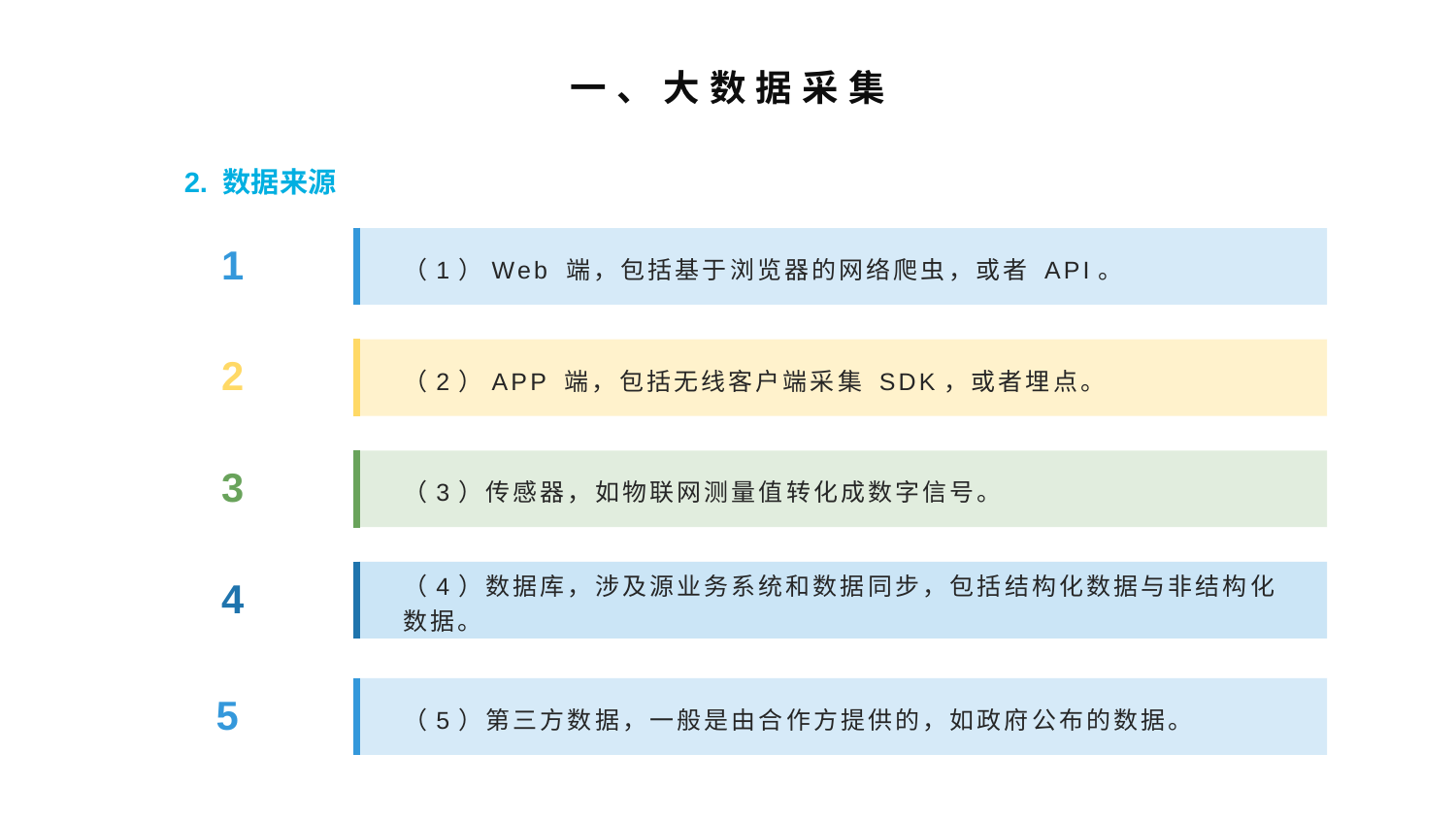

一、大数据采集
2. 数据来源
（1）Web 端，包括基于浏览器的网络爬虫，或者 API。

1
（2）APP 端，包括无线客户端采集 SDK，或者埋点。

2
（3）传感器，如物联网测量值转化成数字信号。

3
（4）数据库，涉及源业务系统和数据同步，包括结构化数据与非结构化
数据。

4
（5）第三方数据，一般是由合作方提供的，如政府公布的数据。

5